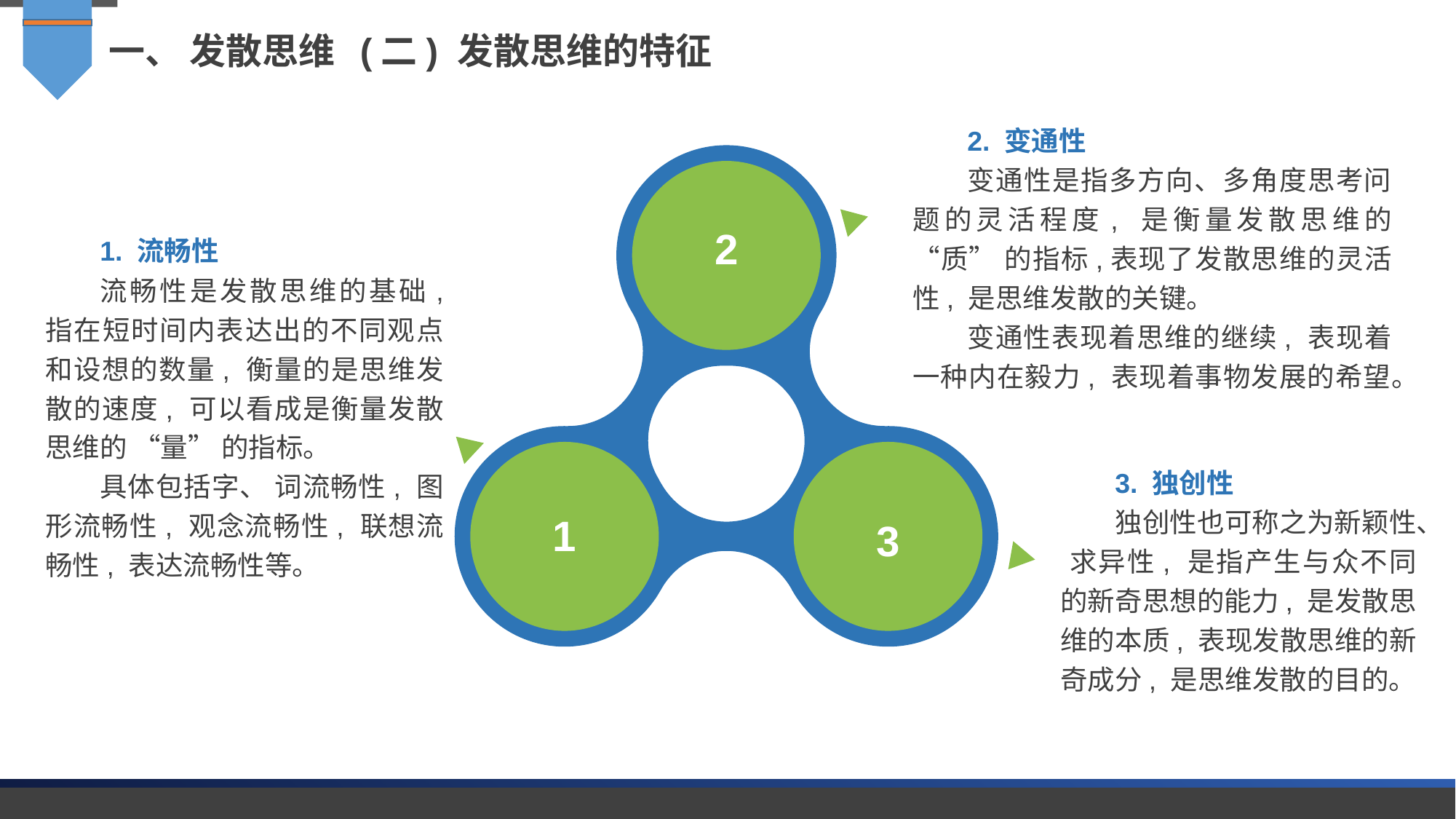

一、 发散思维  (二) 发散思维的特征
2. 变通性
变通性是指多方向、多角度思考问题的灵活程度, 是衡量发散思维的“质” 的指标,表现了发散思维的灵活性, 是思维发散的关键。
变通性表现着思维的继续, 表现着一种内在毅力, 表现着事物发展的希望。

1. 流畅性
流畅性是发散思维的基础, 指在短时间内表达出的不同观点和设想的数量, 衡量的是思维发散的速度, 可以看成是衡量发散思维的 “量” 的指标。
具体包括字、 词流畅性, 图形流畅性, 观念流畅性, 联想流畅性, 表达流畅性等。
2

3. 独创性
独创性也可称之为新颖性、 求异性, 是指产生与众不同的新奇思想的能力, 是发散思维的本质, 表现发散思维的新奇成分, 是思维发散的目的。
1
3